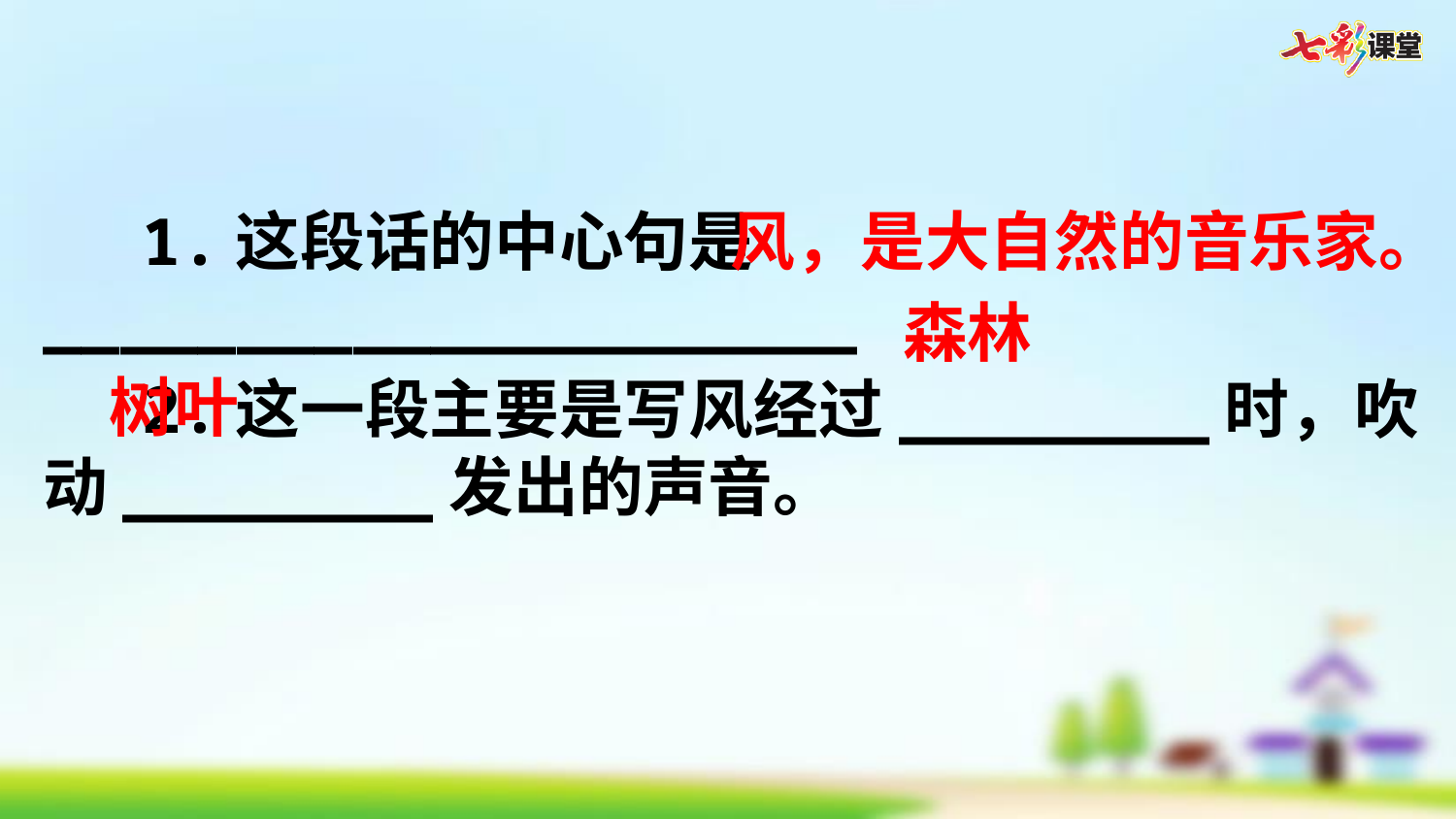

1.这段话的中心句是_____________________
2.这一段主要是写风经过________时，吹动________发出的声音。
风，是大自然的音乐家。
森林
树叶